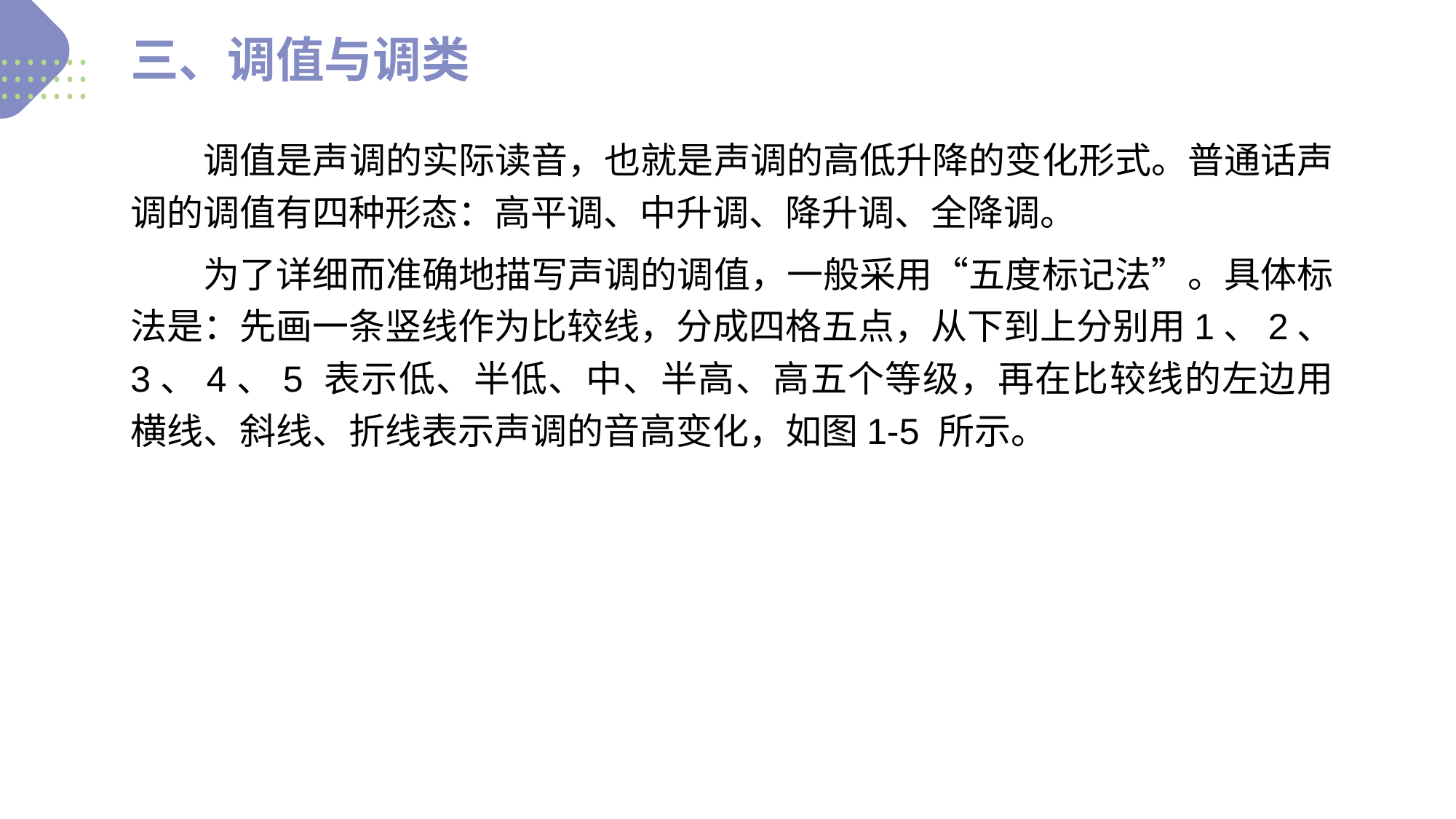

三、调值与调类

　　调值是声调的实际读音，也就是声调的高低升降的变化形式。普通话声调的调值有四种形态：高平调、中升调、降升调、全降调。
　　为了详细而准确地描写声调的调值，一般采用“五度标记法”。具体标法是：先画一条竖线作为比较线，分成四格五点，从下到上分别用1、2、3、4、5 表示低、半低、中、半高、高五个等级，再在比较线的左边用横线、斜线、折线表示声调的音高变化，如图1-5 所示。